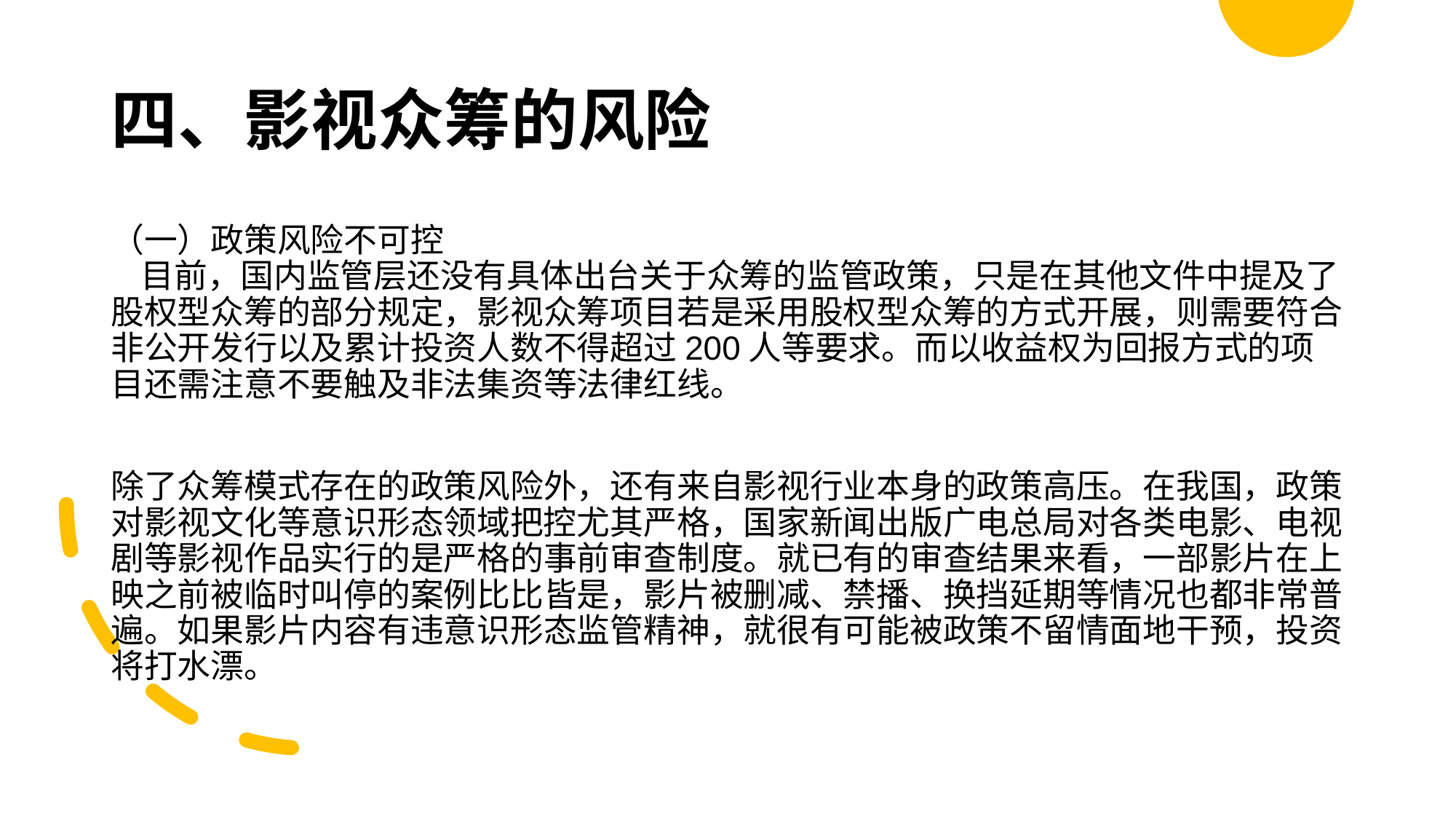

# 四、影视众筹的风险
（一）政策风险不可控
    目前，国内监管层还没有具体出台关于众筹的监管政策，只是在其他文件中提及了股权型众筹的部分规定，影视众筹项目若是采用股权型众筹的方式开展，则需要符合非公开发行以及累计投资人数不得超过200人等要求。而以收益权为回报方式的项目还需注意不要触及非法集资等法律红线。

除了众筹模式存在的政策风险外，还有来自影视行业本身的政策高压。在我国，政策对影视文化等意识形态领域把控尤其严格，国家新闻出版广电总局对各类电影、电视剧等影视作品实行的是严格的事前审查制度。就已有的审查结果来看，一部影片在上映之前被临时叫停的案例比比皆是，影片被删减、禁播、换挡延期等情况也都非常普遍。如果影片内容有违意识形态监管精神，就很有可能被政策不留情面地干预，投资将打水漂。